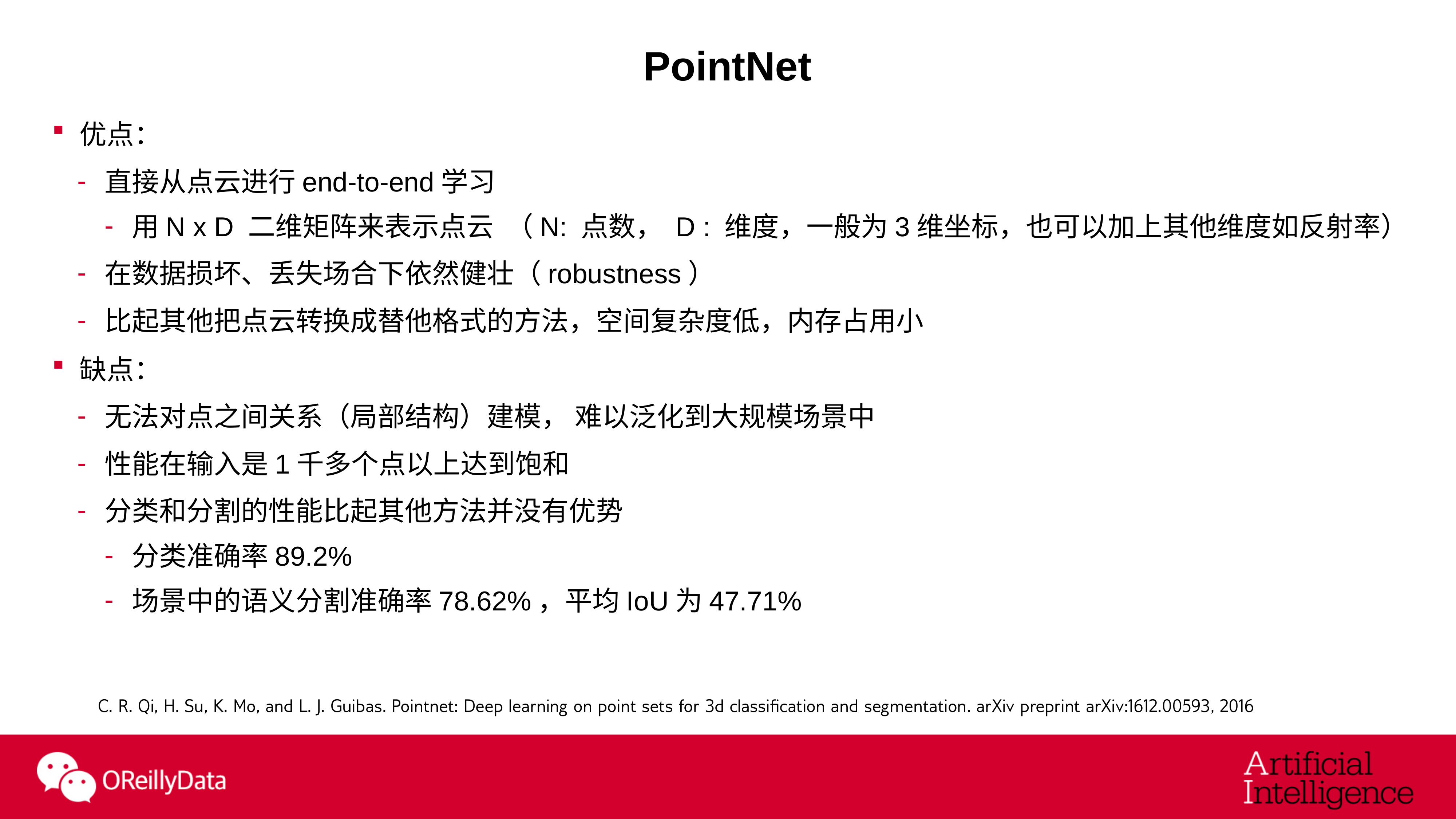

# PointNet
优点：
直接从点云进行end-to-end学习
用N x D 二维矩阵来表示点云  （N: 点数， D : 维度，一般为3维坐标，也可以加上其他维度如反射率）
在数据损坏、丢失场合下依然健壮（robustness）
比起其他把点云转换成替他格式的方法，空间复杂度低，内存占用小
缺点：
无法对点之间关系（局部结构）建模， 难以泛化到大规模场景中
性能在输入是1千多个点以上达到饱和
分类和分割的性能比起其他方法并没有优势
分类准确率89.2%
场景中的语义分割准确率78.62%，平均IoU为47.71%

C. R. Qi, H. Su, K. Mo, and L. J. Guibas. Pointnet: Deep learning on point sets for 3d classification and segmentation. arXiv preprint arXiv:1612.00593, 2016